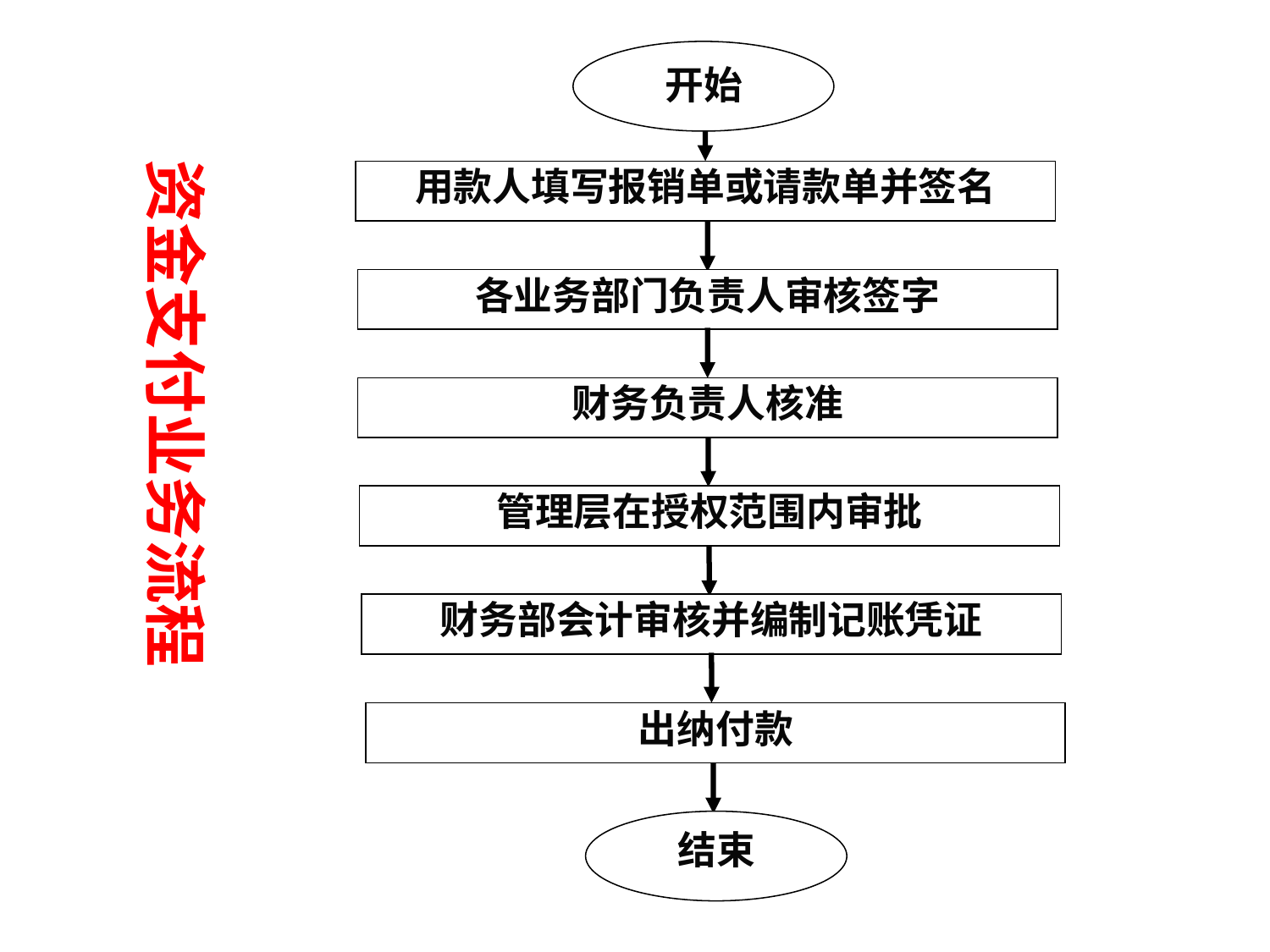

开始

资金支付业务流程
用款人填写报销单或请款单并签名

各业务部门负责人审核签字

财务负责人核准

管理层在授权范围内审批

财务部会计审核并编制记账凭证

出纳付款

结束